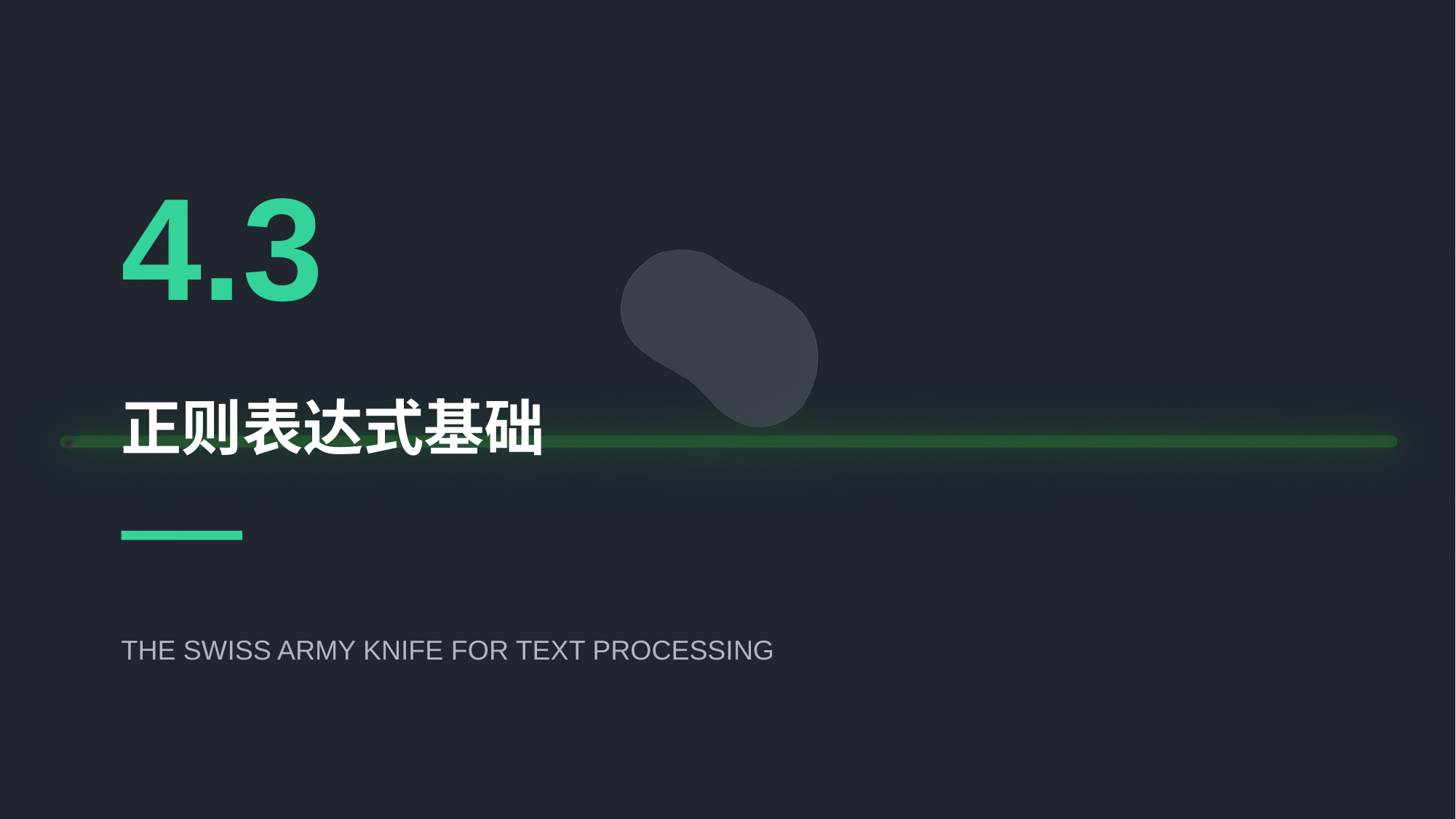

4.3
正则表达式基础

THE SWISS ARMY KNIFE FOR TEXT PROCESSING